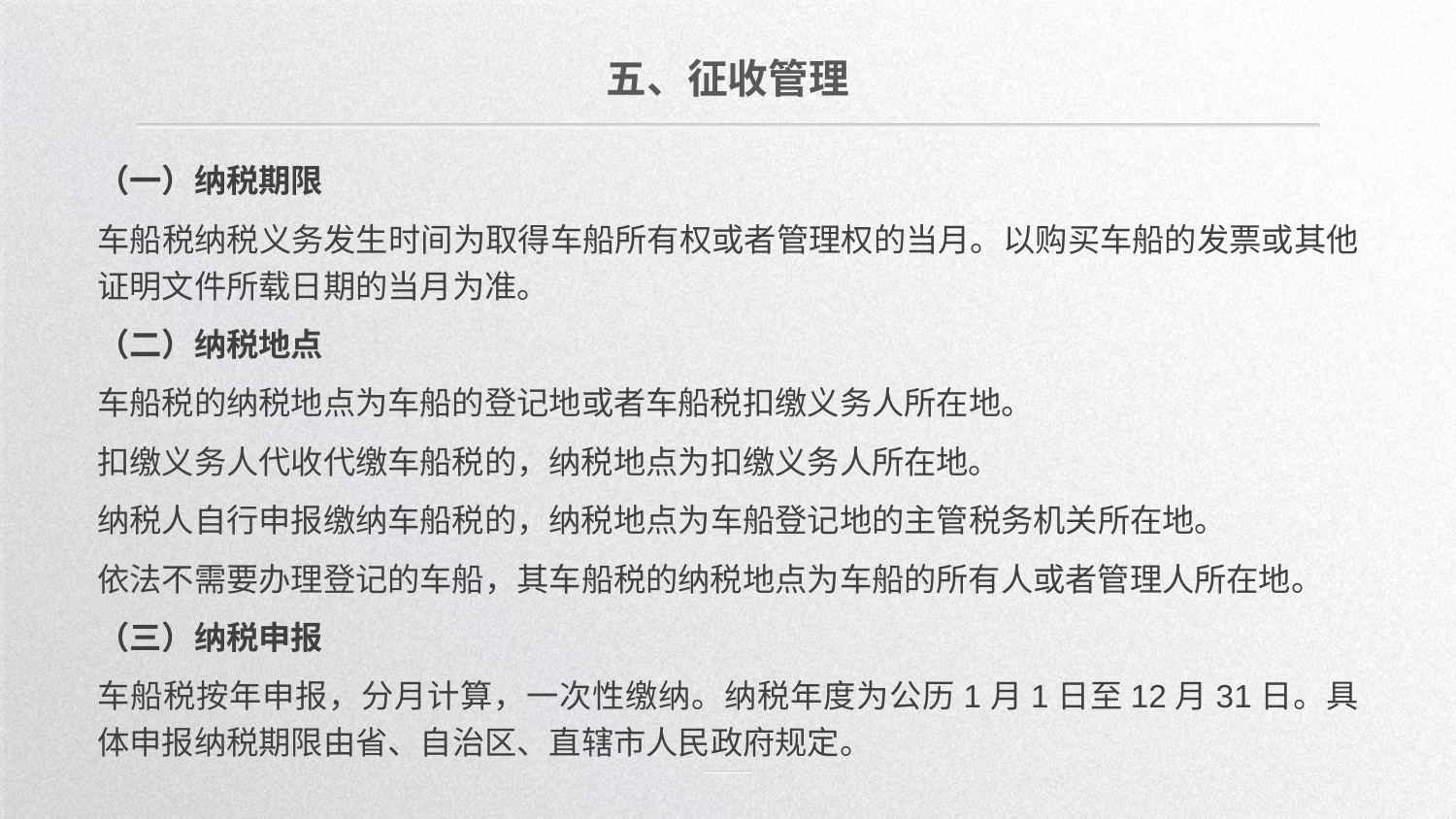

五、征收管理
（一）纳税期限
车船税纳税义务发生时间为取得车船所有权或者管理权的当月。以购买车船的发票或其他证明文件所载日期的当月为准。
（二）纳税地点
车船税的纳税地点为车船的登记地或者车船税扣缴义务人所在地。
扣缴义务人代收代缴车船税的，纳税地点为扣缴义务人所在地。
纳税人自行申报缴纳车船税的，纳税地点为车船登记地的主管税务机关所在地。
依法不需要办理登记的车船，其车船税的纳税地点为车船的所有人或者管理人所在地。
（三）纳税申报
车船税按年申报，分月计算，一次性缴纳。纳税年度为公历1月1日至12月31日。具体申报纳税期限由省、自治区、直辖市人民政府规定。